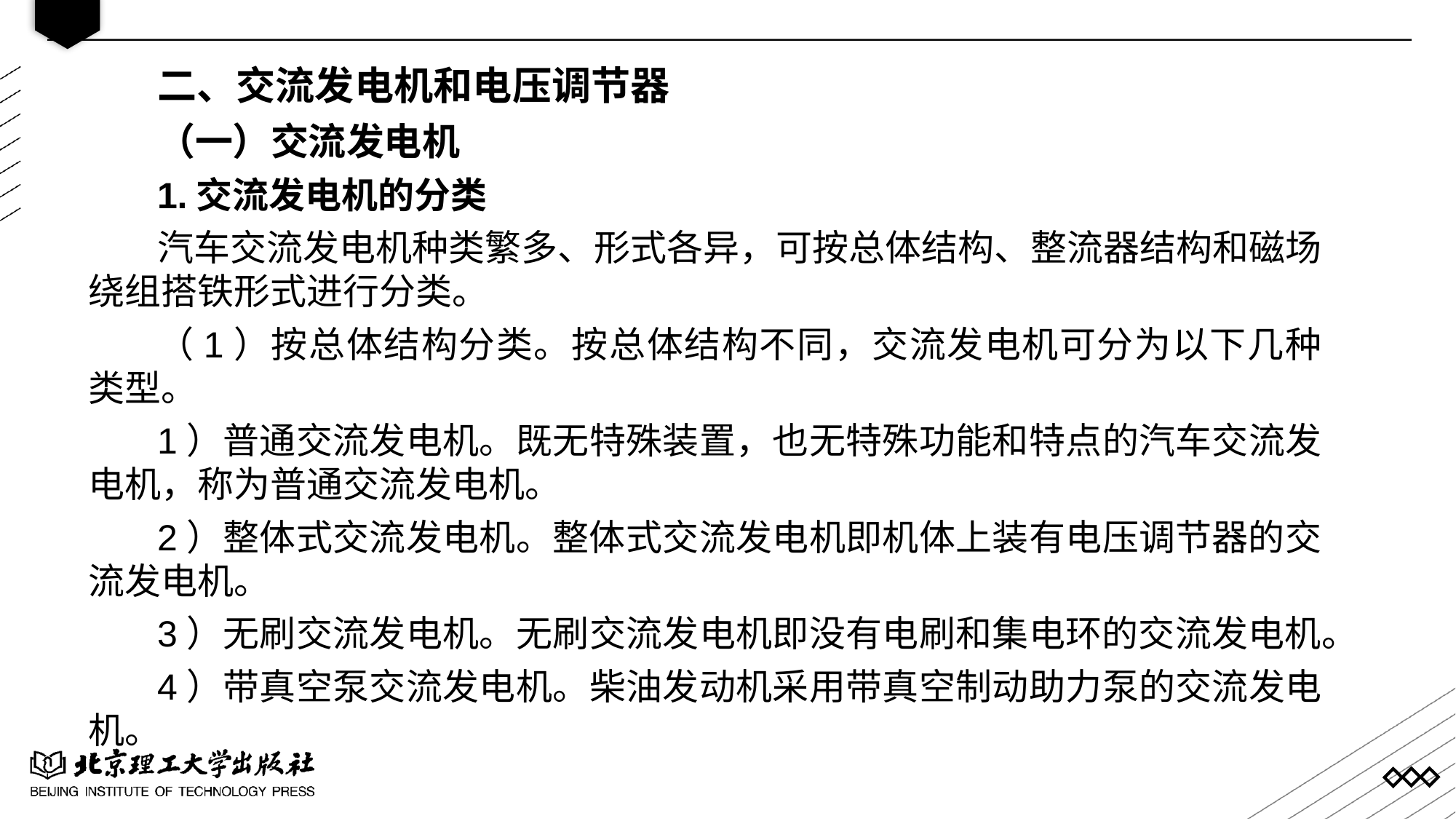

二、交流发电机和电压调节器
（一）交流发电机
1.交流发电机的分类
汽车交流发电机种类繁多、形式各异，可按总体结构、整流器结构和磁场绕组搭铁形式进行分类。
（1）按总体结构分类。按总体结构不同，交流发电机可分为以下几种类型。
1）普通交流发电机。既无特殊装置，也无特殊功能和特点的汽车交流发电机，称为普通交流发电机。
2）整体式交流发电机。整体式交流发电机即机体上装有电压调节器的交流发电机。
3）无刷交流发电机。无刷交流发电机即没有电刷和集电环的交流发电机。
4）带真空泵交流发电机。柴油发动机采用带真空制动助力泵的交流发电机。